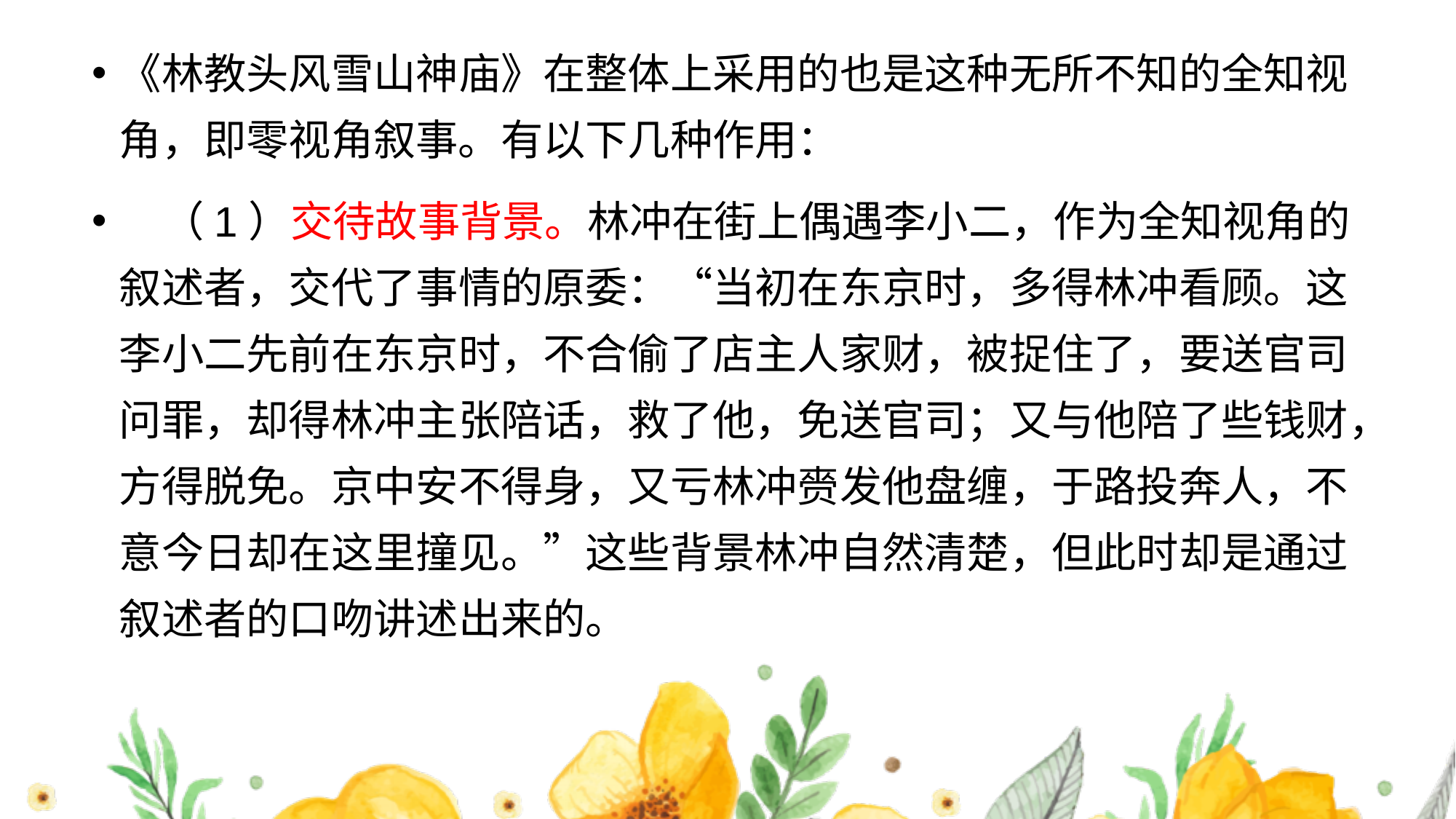

《林教头风雪山神庙》在整体上采用的也是这种无所不知的全知视角，即零视角叙事。有以下几种作用：
　（1）交待故事背景。林冲在街上偶遇李小二，作为全知视角的叙述者，交代了事情的原委：“当初在东京时，多得林冲看顾。这李小二先前在东京时，不合偷了店主人家财，被捉住了，要送官司问罪，却得林冲主张陪话，救了他，免送官司；又与他陪了些钱财，方得脱免。京中安不得身，又亏林冲赍发他盘缠，于路投奔人，不意今日却在这里撞见。”这些背景林冲自然清楚，但此时却是通过叙述者的口吻讲述出来的。
#